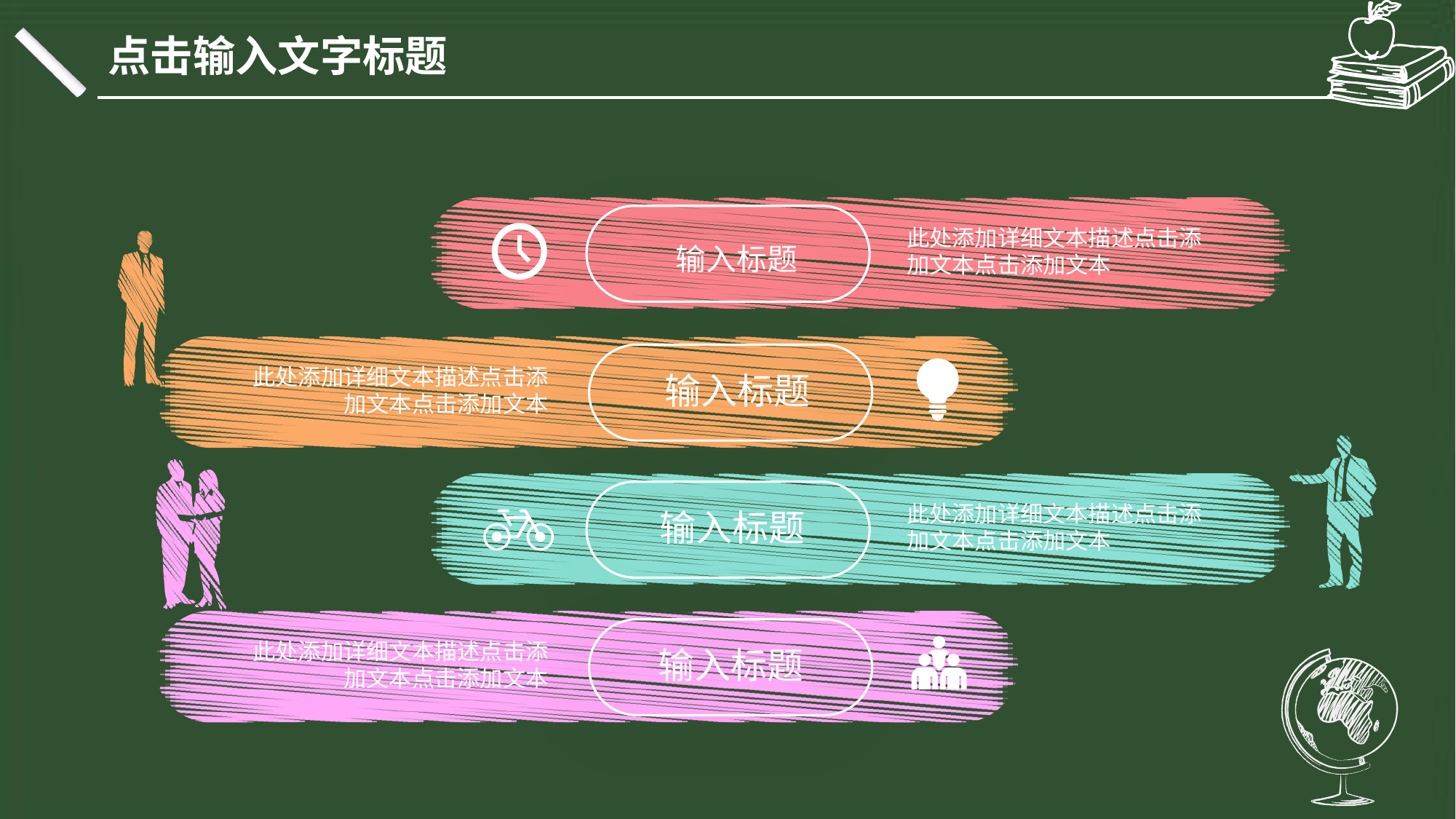

点击输入文字标题

输入标题
此处添加详细文本描述点击添加文本点击添加文本

输入标题
此处添加详细文本描述点击添加文本点击添加文本

输入标题
此处添加详细文本描述点击添加文本点击添加文本

输入标题
此处添加详细文本描述点击添加文本点击添加文本